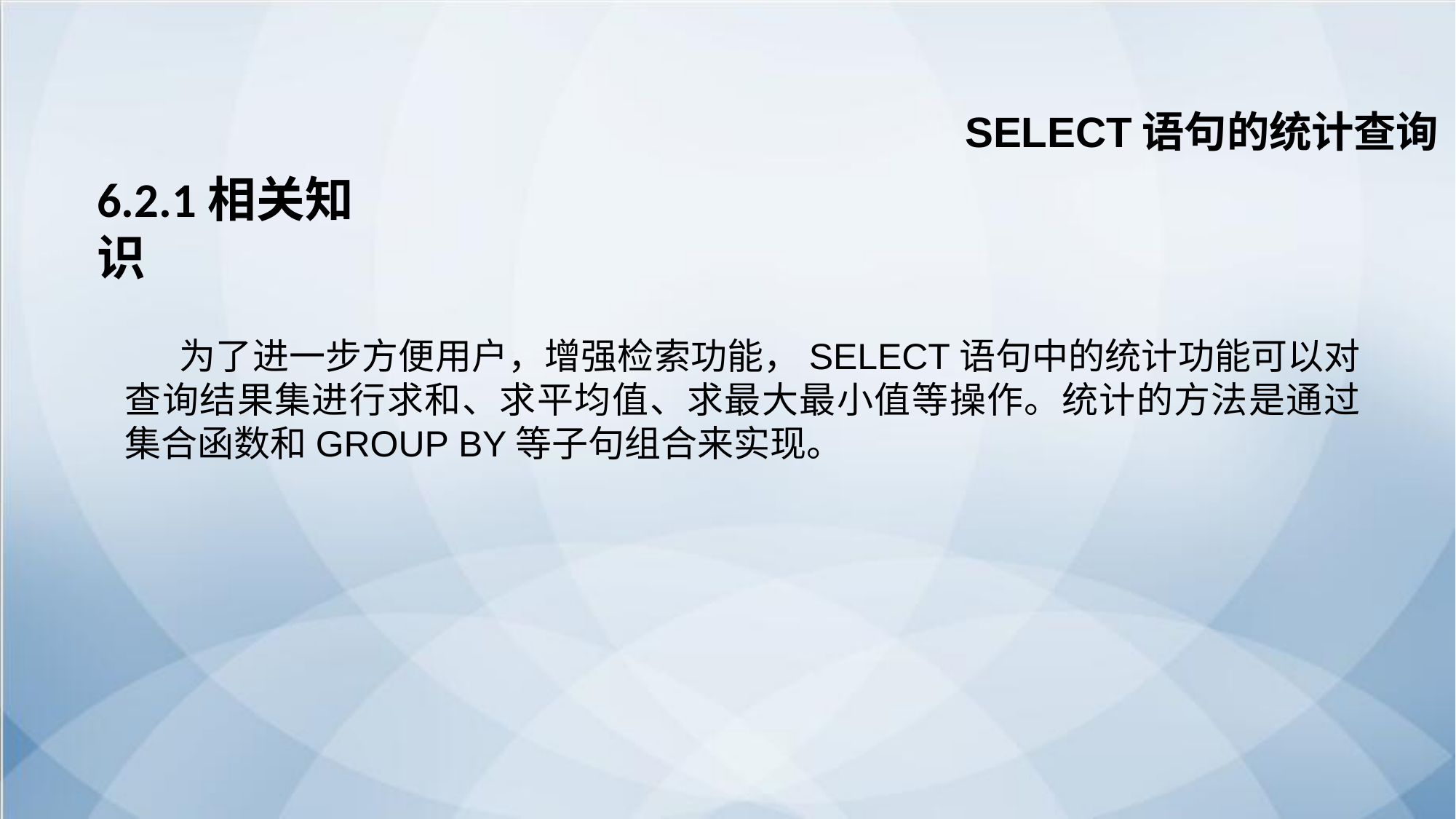

SELECT语句的统计查询
6.2.1相关知识

为了进一步方便用户，增强检索功能，SELECT语句中的统计功能可以对查询结果集进行求和、求平均值、求最大最小值等操作。统计的方法是通过集合函数和GROUP BY等子句组合来实现。